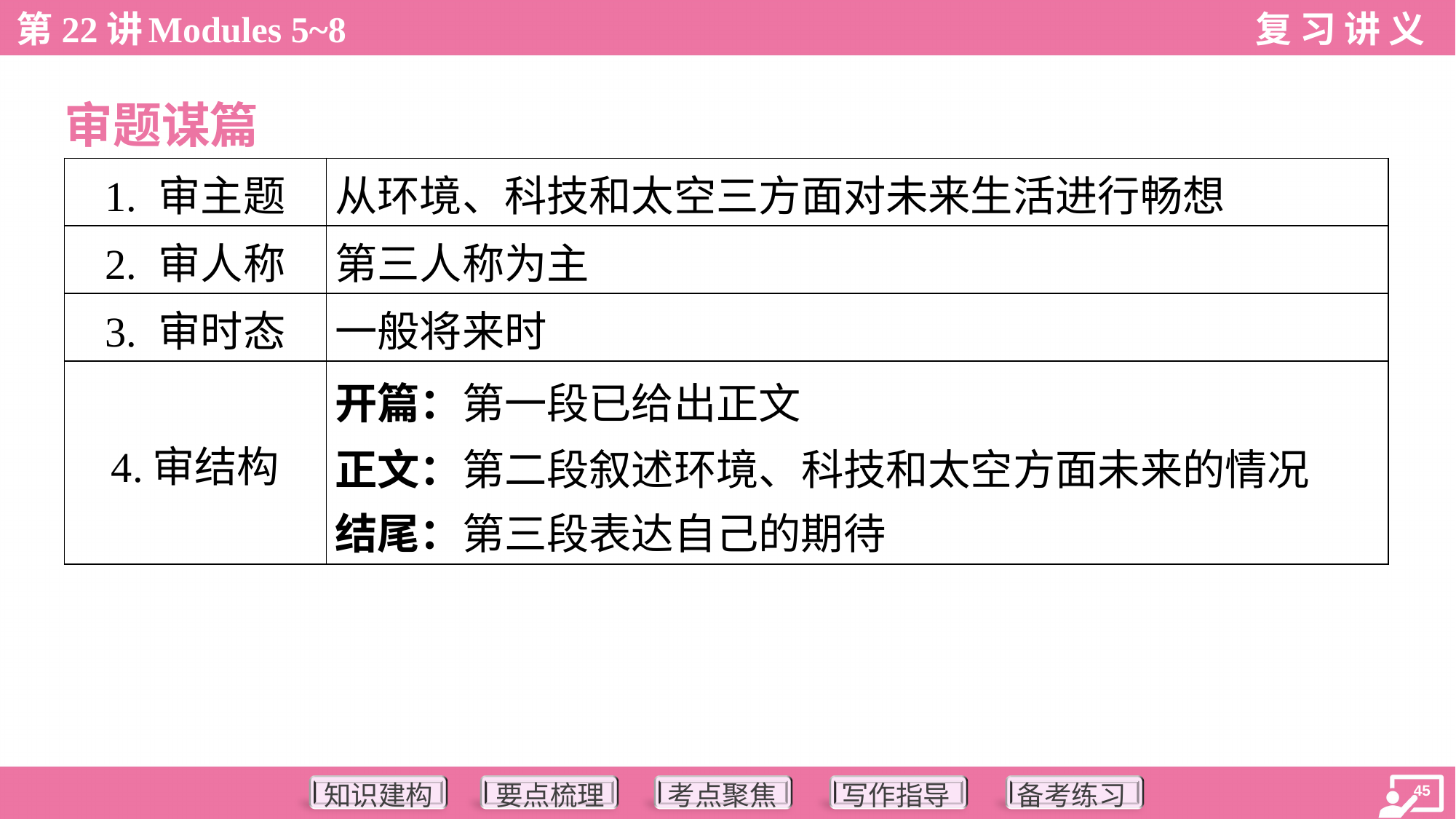

审题谋篇
| 1. 审主题 | 从环境、科技和太空三方面对未来生活进行畅想 |
| --- | --- |
| 2. 审人称 | 第三人称为主 |
| 3. 审时态 | 一般将来时 |
| 4.审结构 | 开篇：第一段已给出正文 正文：第二段叙述环境、科技和太空方面未来的情况 结尾：第三段表达自己的期待 |